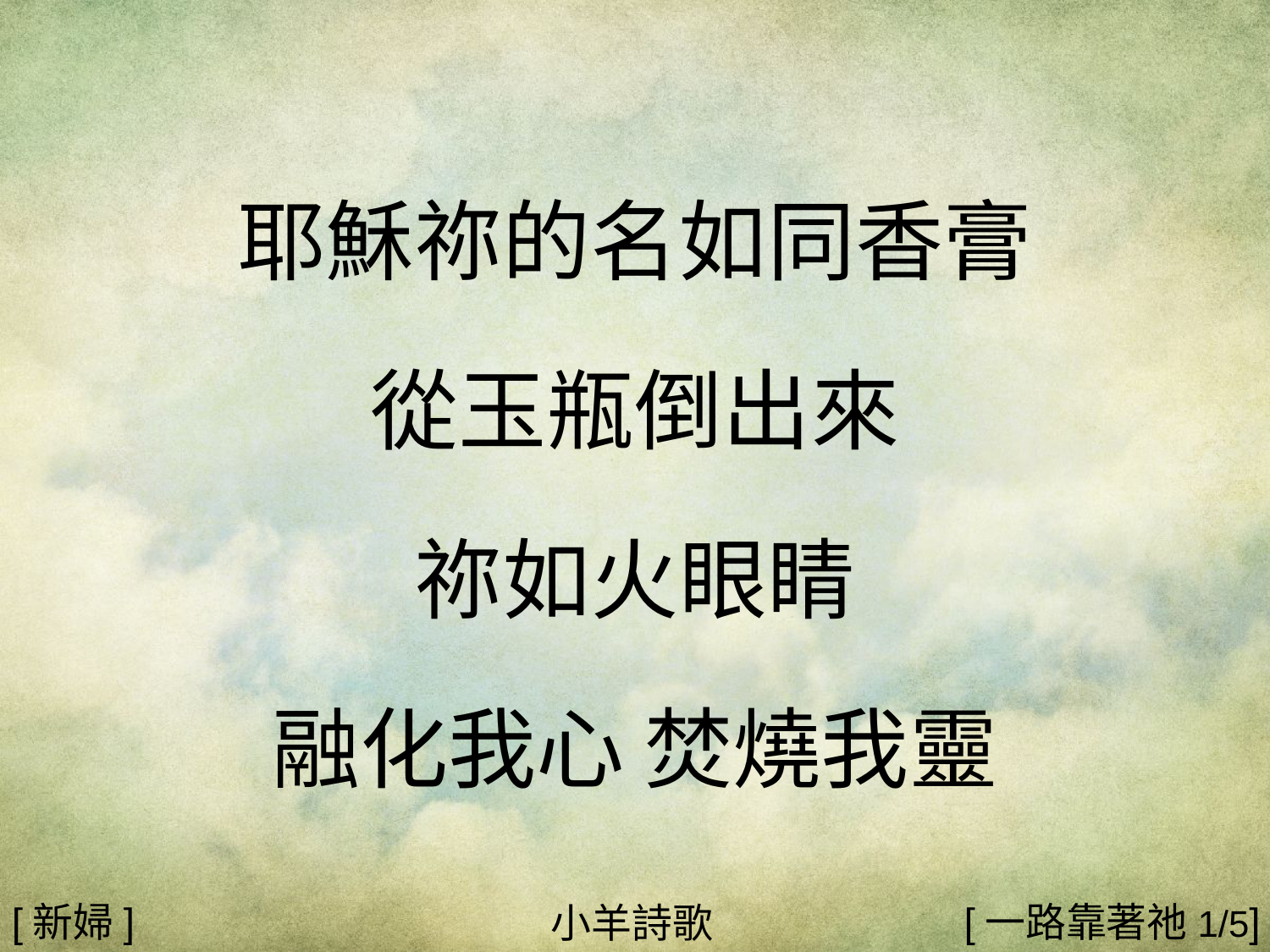

耶穌祢的名如同香膏

從玉瓶倒出來

祢如火眼睛

融化我心 焚燒我靈
#

[新婦]
[一路靠著祂1/5]
小羊詩歌